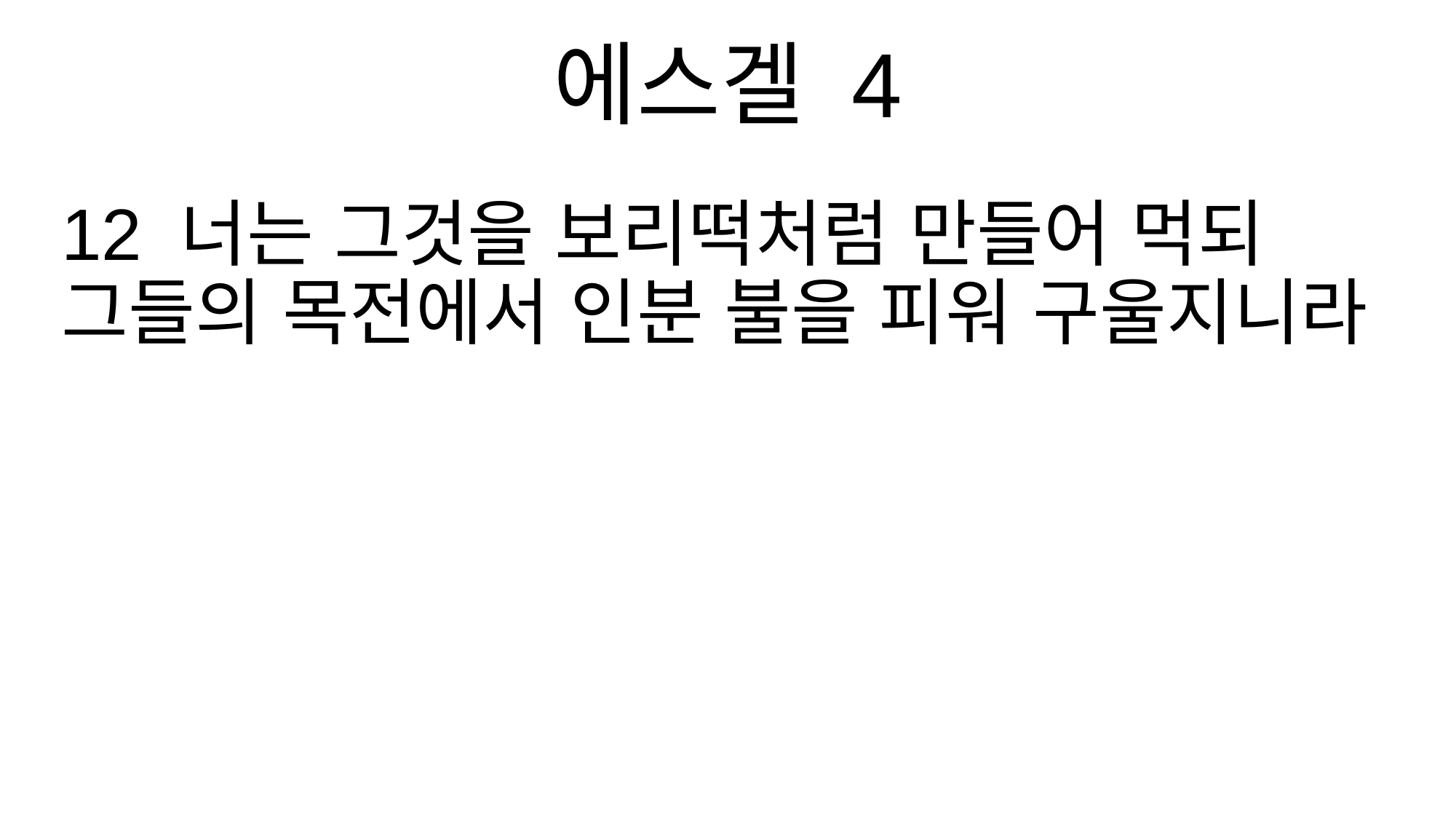

에스겔 4
12 너는 그것을 보리떡처럼 만들어 먹되 그들의 목전에서 인분 불을 피워 구울지니라